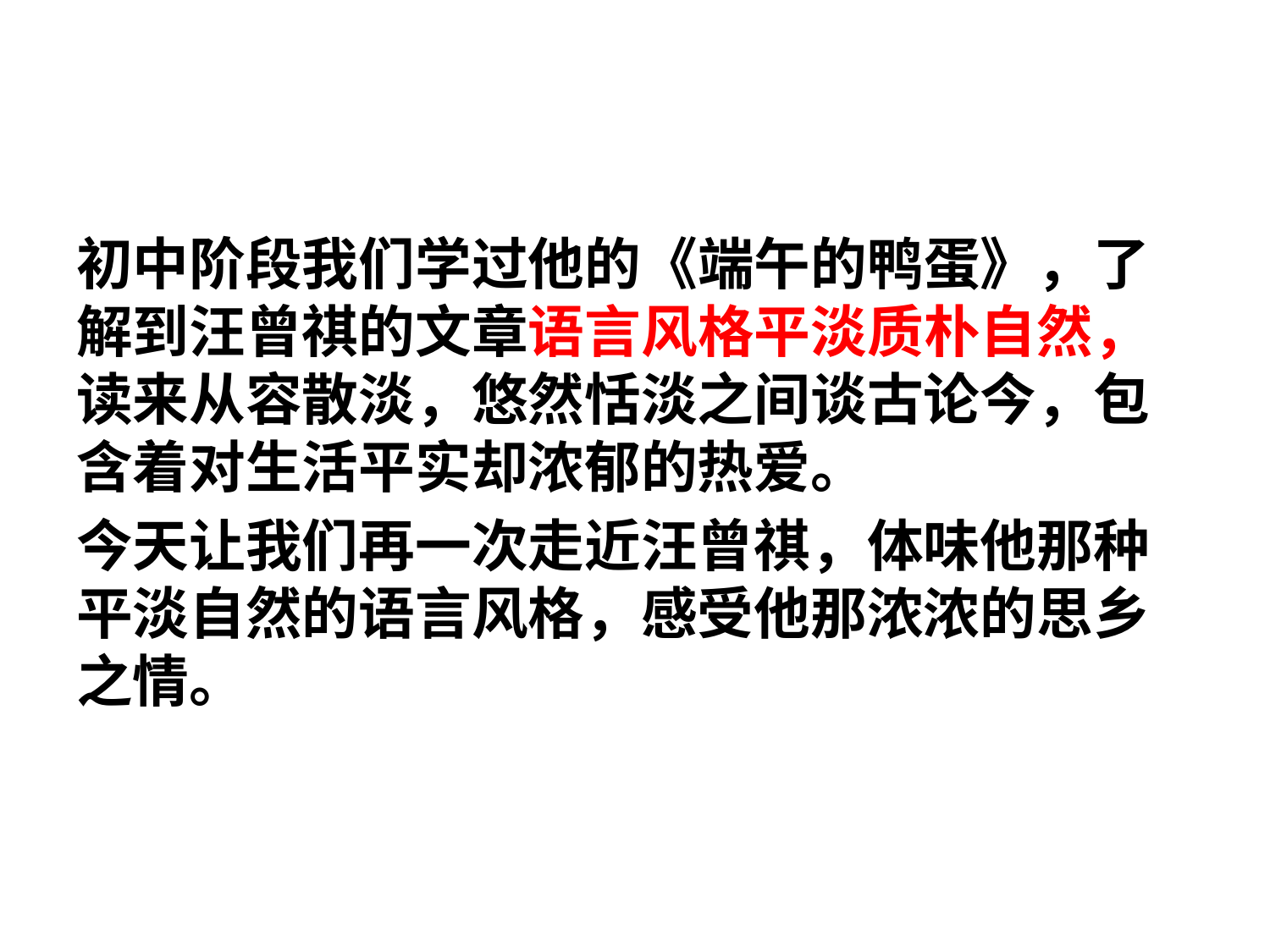

#
初中阶段我们学过他的《端午的鸭蛋》，了解到汪曾祺的文章语言风格平淡质朴自然，读来从容散淡，悠然恬淡之间谈古论今，包含着对生活平实却浓郁的热爱。
今天让我们再一次走近汪曾祺，体味他那种平淡自然的语言风格，感受他那浓浓的思乡之情。